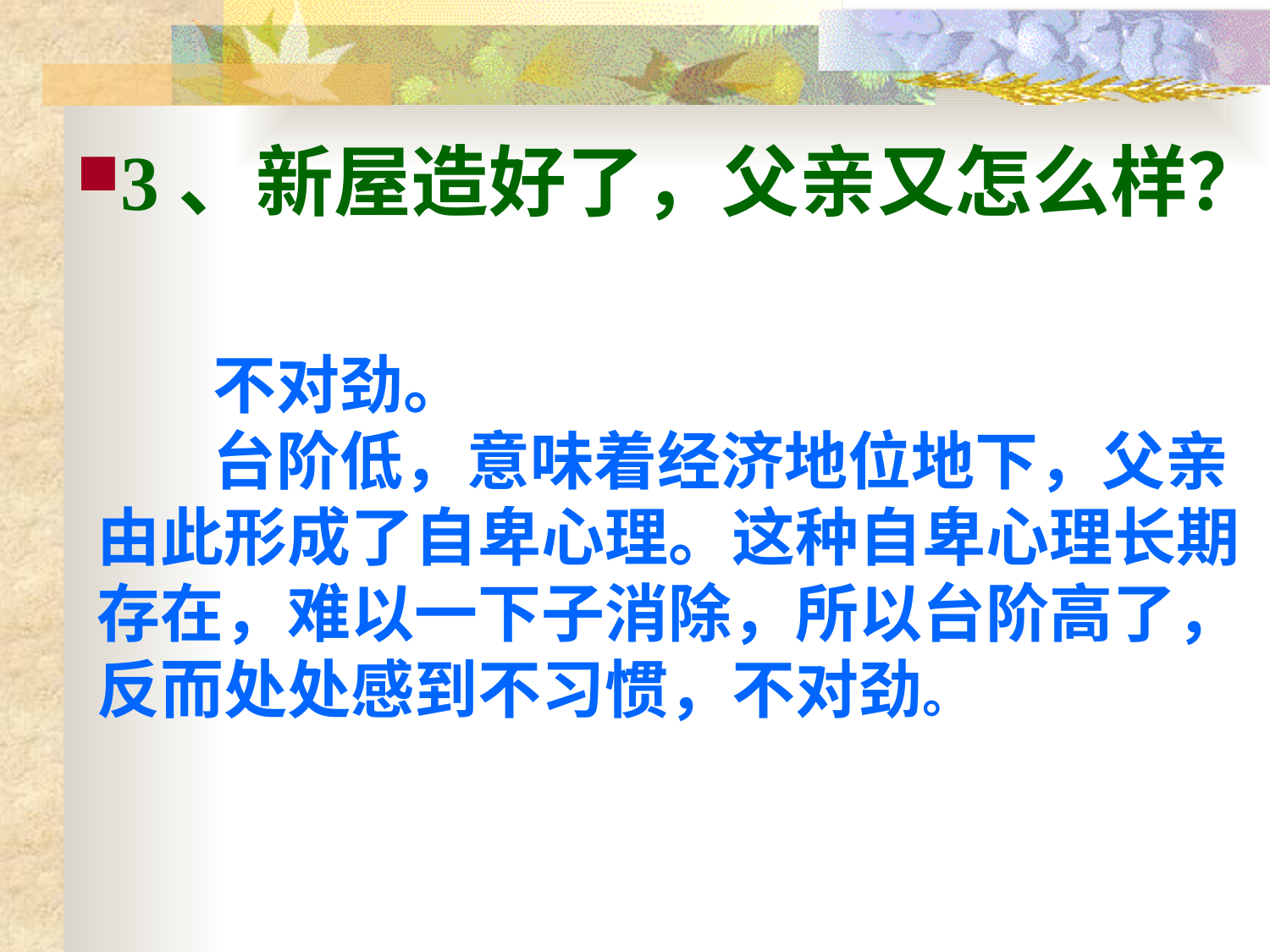

3、新屋造好了，父亲又怎么样？
       不对劲。zxxk
       台阶低，意味着经济地位地下，父亲由此形成了自卑心理。这种自卑心理长期存在，难以一下子消除，所以台阶高了，反而处处感到不习惯，不对劲。